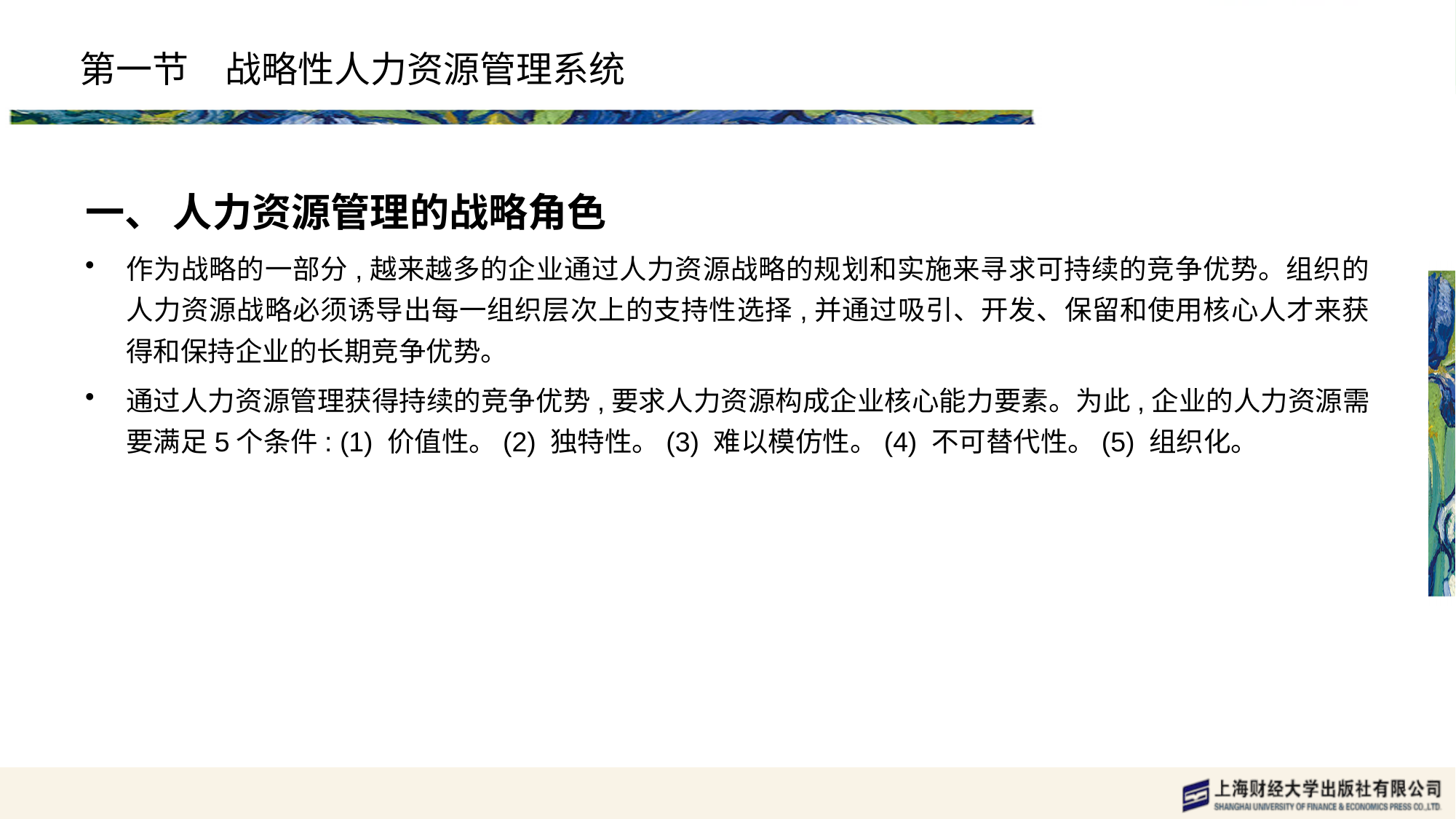

# 第一节　战略性人力资源管理系统
一、 人力资源管理的战略角色
作为战略的一部分,越来越多的企业通过人力资源战略的规划和实施来寻求可持续的竞争优势。组织的人力资源战略必须诱导出每一组织层次上的支持性选择,并通过吸引、开发、保留和使用核心人才来获得和保持企业的长期竞争优势。
通过人力资源管理获得持续的竞争优势,要求人力资源构成企业核心能力要素。为此,企业的人力资源需要满足5个条件: (1) 价值性。(2) 独特性。(3) 难以模仿性。(4) 不可替代性。(5) 组织化。